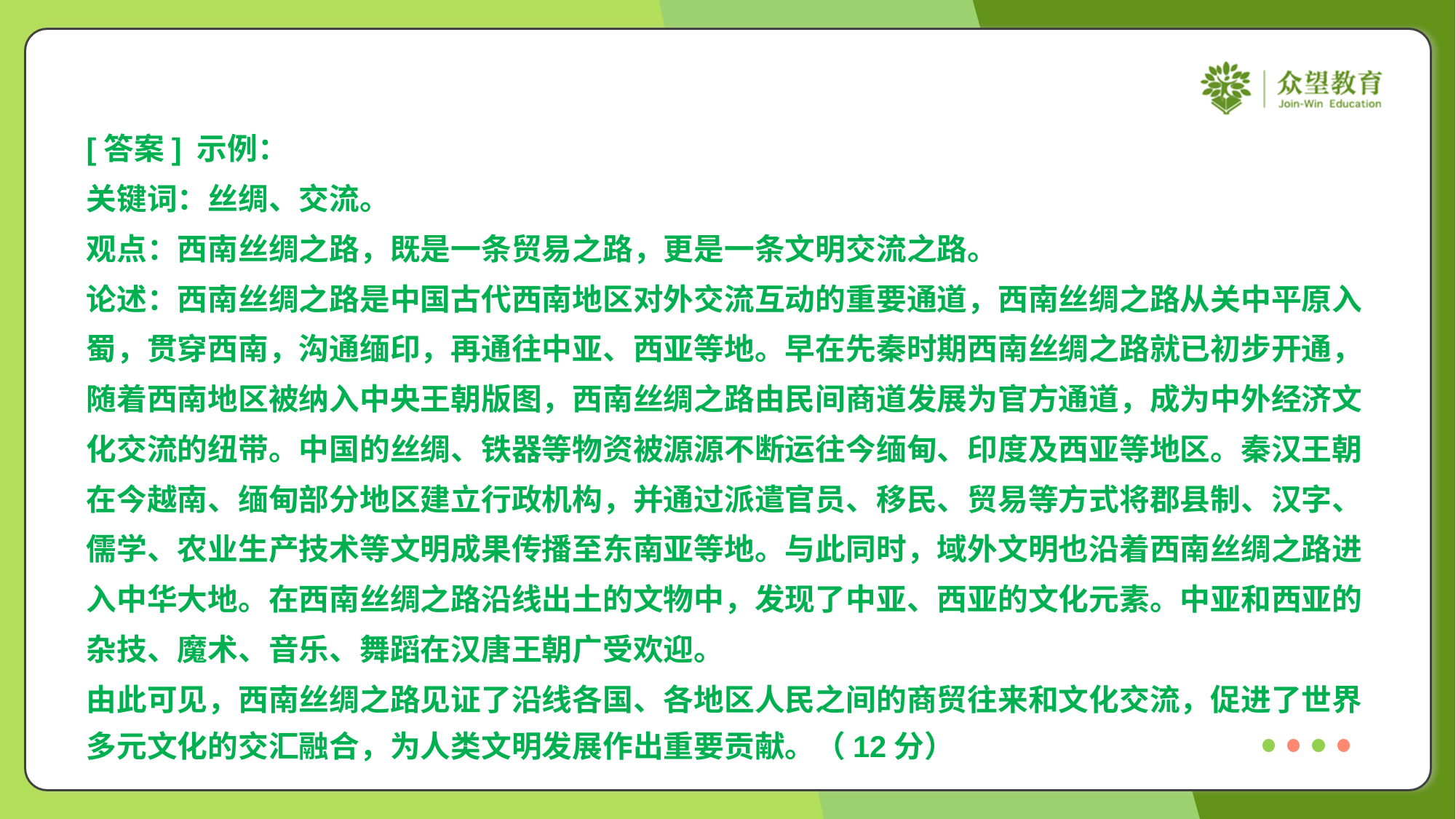

[答案] 示例：
关键词：丝绸、交流。
观点：西南丝绸之路，既是一条贸易之路，更是一条文明交流之路。
论述：西南丝绸之路是中国古代西南地区对外交流互动的重要通道，西南丝绸之路从关中平原入
蜀，贯穿西南，沟通缅印，再通往中亚、西亚等地。早在先秦时期西南丝绸之路就已初步开通，
随着西南地区被纳入中央王朝版图，西南丝绸之路由民间商道发展为官方通道，成为中外经济文
化交流的纽带。中国的丝绸、铁器等物资被源源不断运往今缅甸、印度及西亚等地区。秦汉王朝
在今越南、缅甸部分地区建立行政机构，并通过派遣官员、移民、贸易等方式将郡县制、汉字、
儒学、农业生产技术等文明成果传播至东南亚等地。与此同时，域外文明也沿着西南丝绸之路进
入中华大地。在西南丝绸之路沿线出土的文物中，发现了中亚、西亚的文化元素。中亚和西亚的
杂技、魔术、音乐、舞蹈在汉唐王朝广受欢迎。
由此可见，西南丝绸之路见证了沿线各国、各地区人民之间的商贸往来和文化交流，促进了世界
多元文化的交汇融合，为人类文明发展作出重要贡献。（12分）